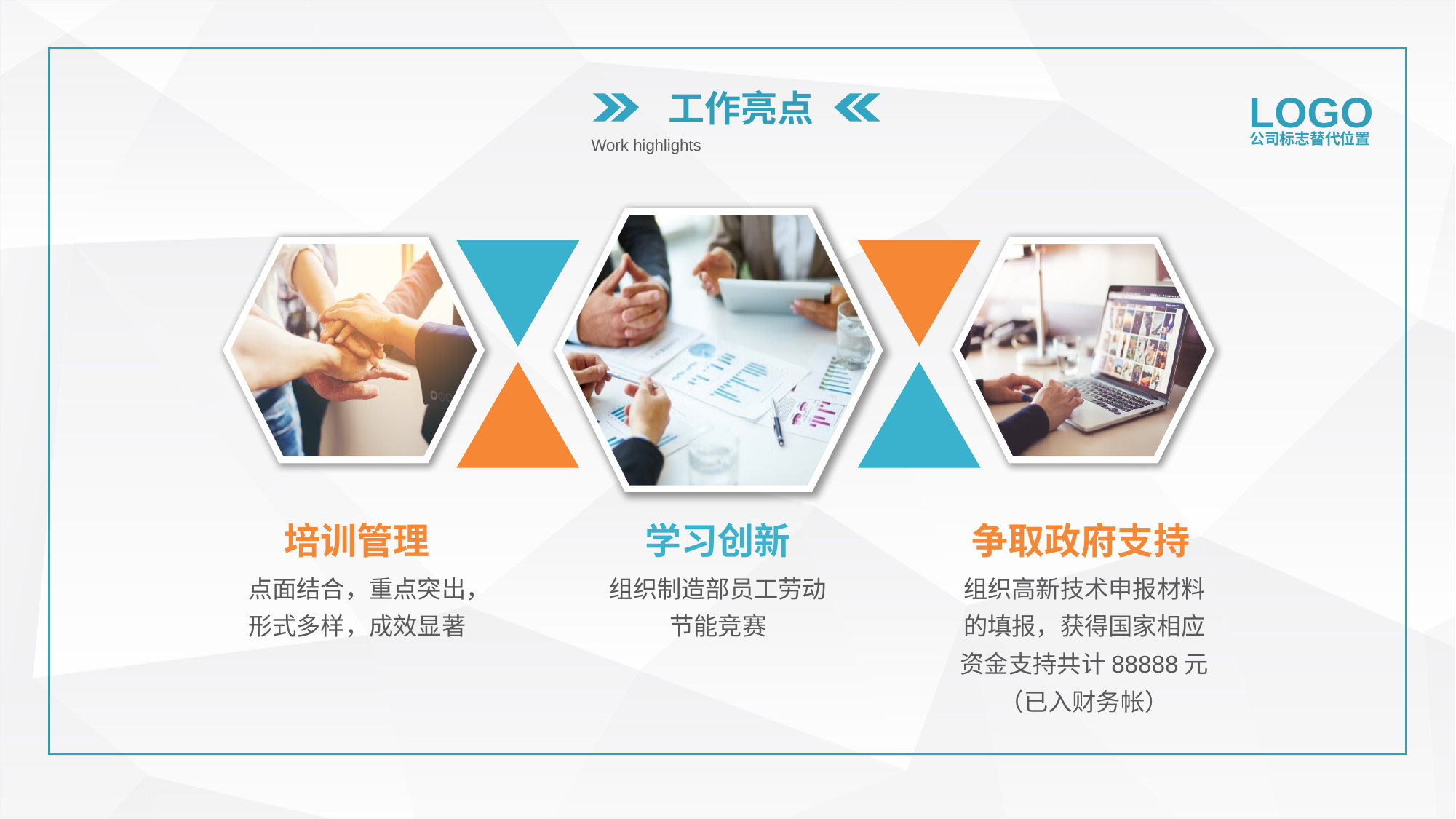

工作亮点
LOGO
公司标志替代位置

Work highlights

培训管理
学习创新
争取政府支持
点面结合，重点突出，形式多样，成效显著
组织制造部员工劳动节能竞赛
组织高新技术申报材料的填报，获得国家相应资金支持共计88888元（已入财务帐）